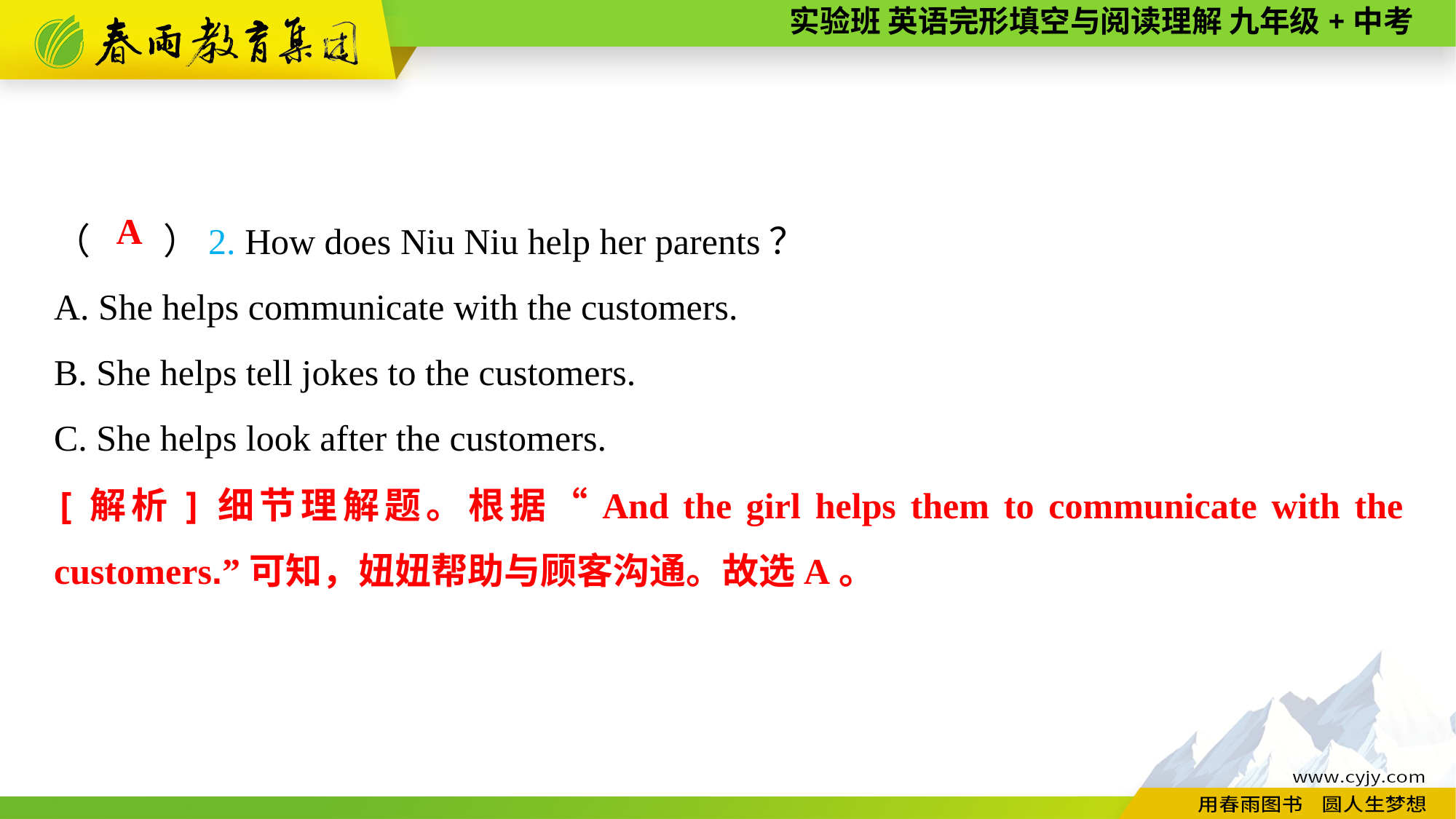

（　　）2. How does Niu Niu help her parents？
A. She helps communicate with the customers.
B. She helps tell jokes to the customers.
C. She helps look after the customers.
A
[解析]细节理解题。根据“And the girl helps them to communicate with the customers.”可知，妞妞帮助与顾客沟通。故选A。